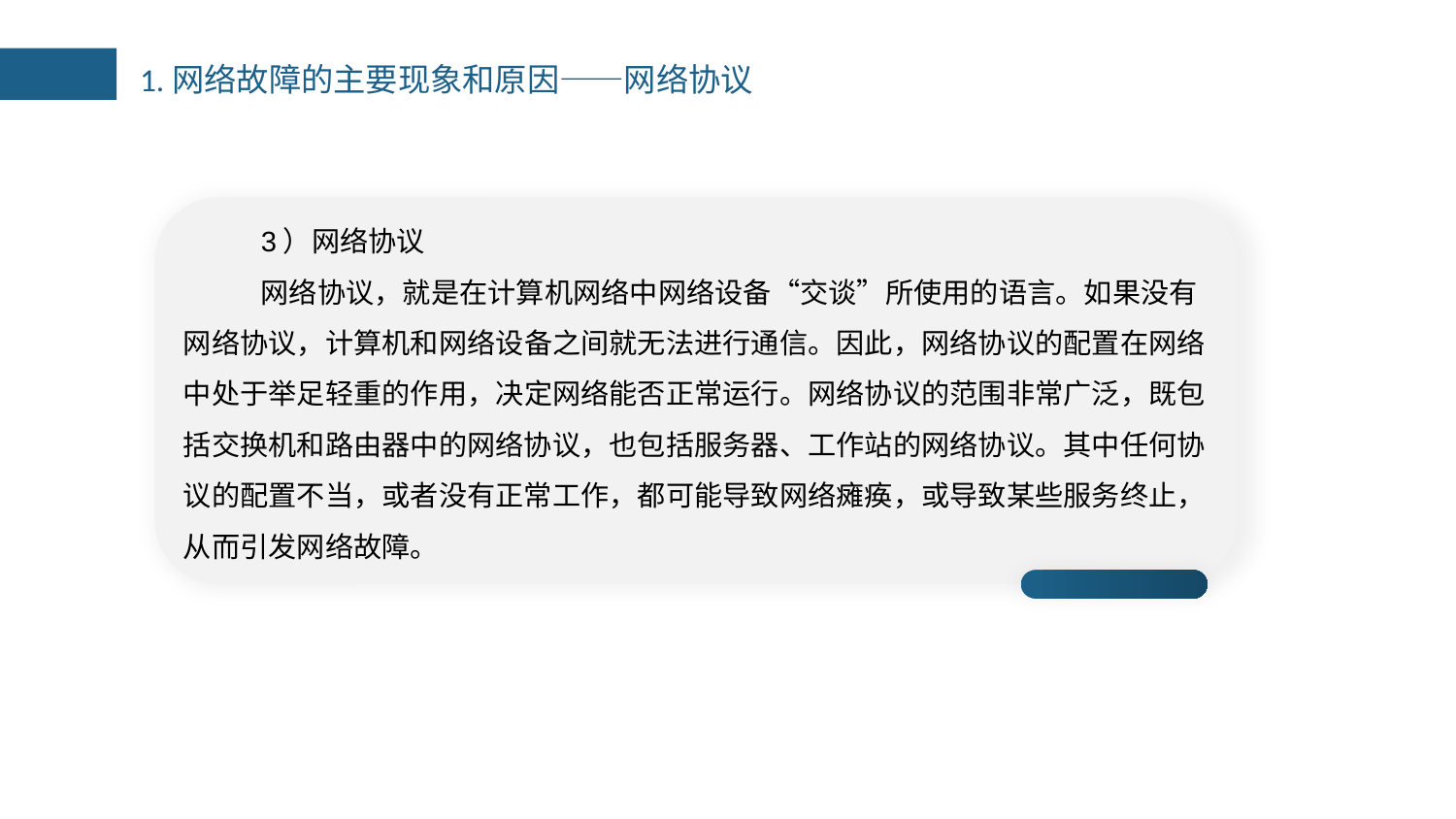

1.网络故障的主要现象和原因——网络协议

3）网络协议
网络协议，就是在计算机网络中网络设备“交谈”所使用的语言。如果没有网络协议，计算机和网络设备之间就无法进行通信。因此，网络协议的配置在网络中处于举足轻重的作用，决定网络能否正常运行。网络协议的范围非常广泛，既包括交换机和路由器中的网络协议，也包括服务器、工作站的网络协议。其中任何协议的配置不当，或者没有正常工作，都可能导致网络瘫痪，或导致某些服务终止，从而引发网络故障。